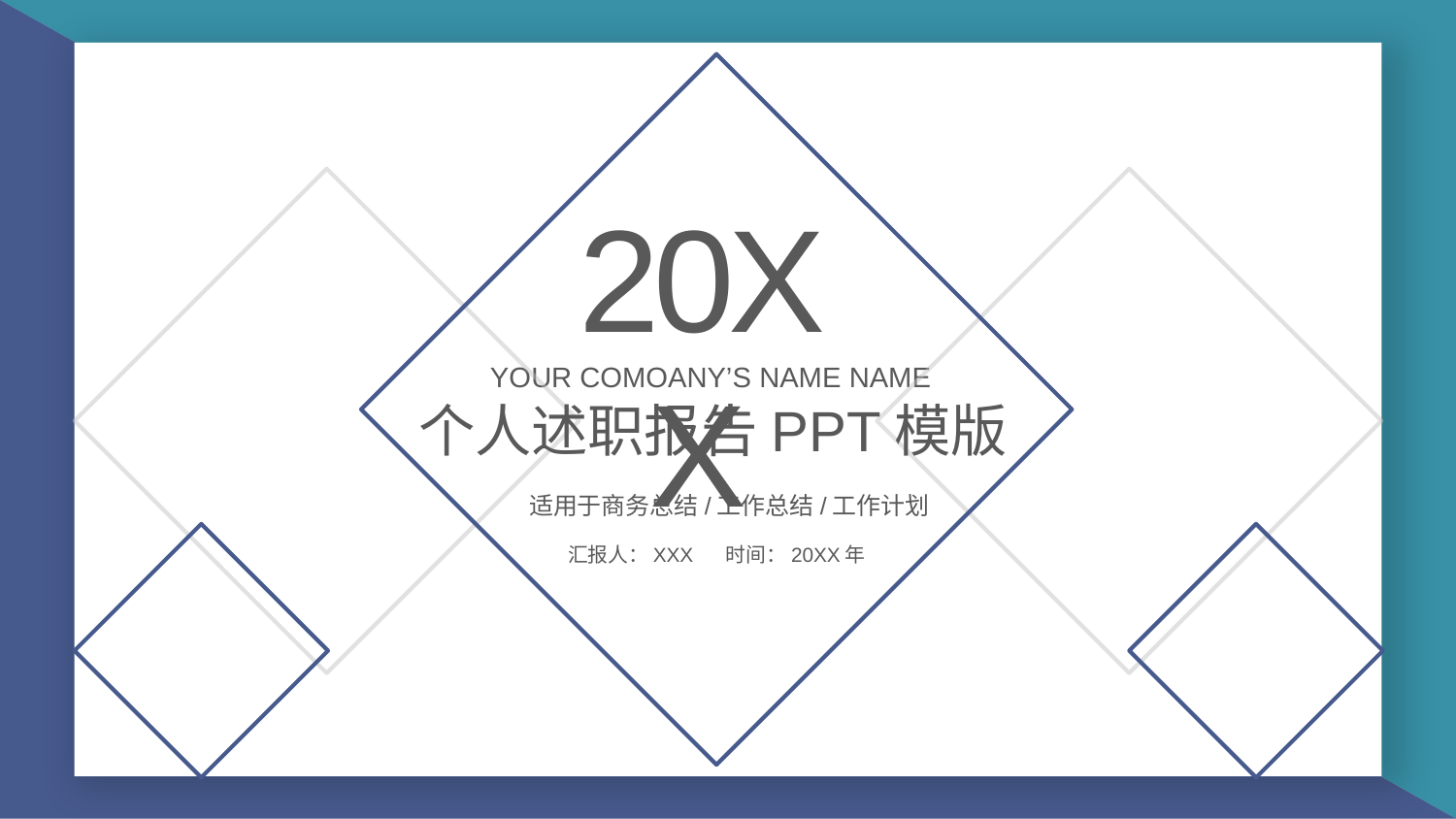

20XX
YOUR COMOANY’S NAME NAME
个人述职报告PPT模版
适用于商务总结/工作总结/工作计划

汇报人：XXX     时间：20XX年